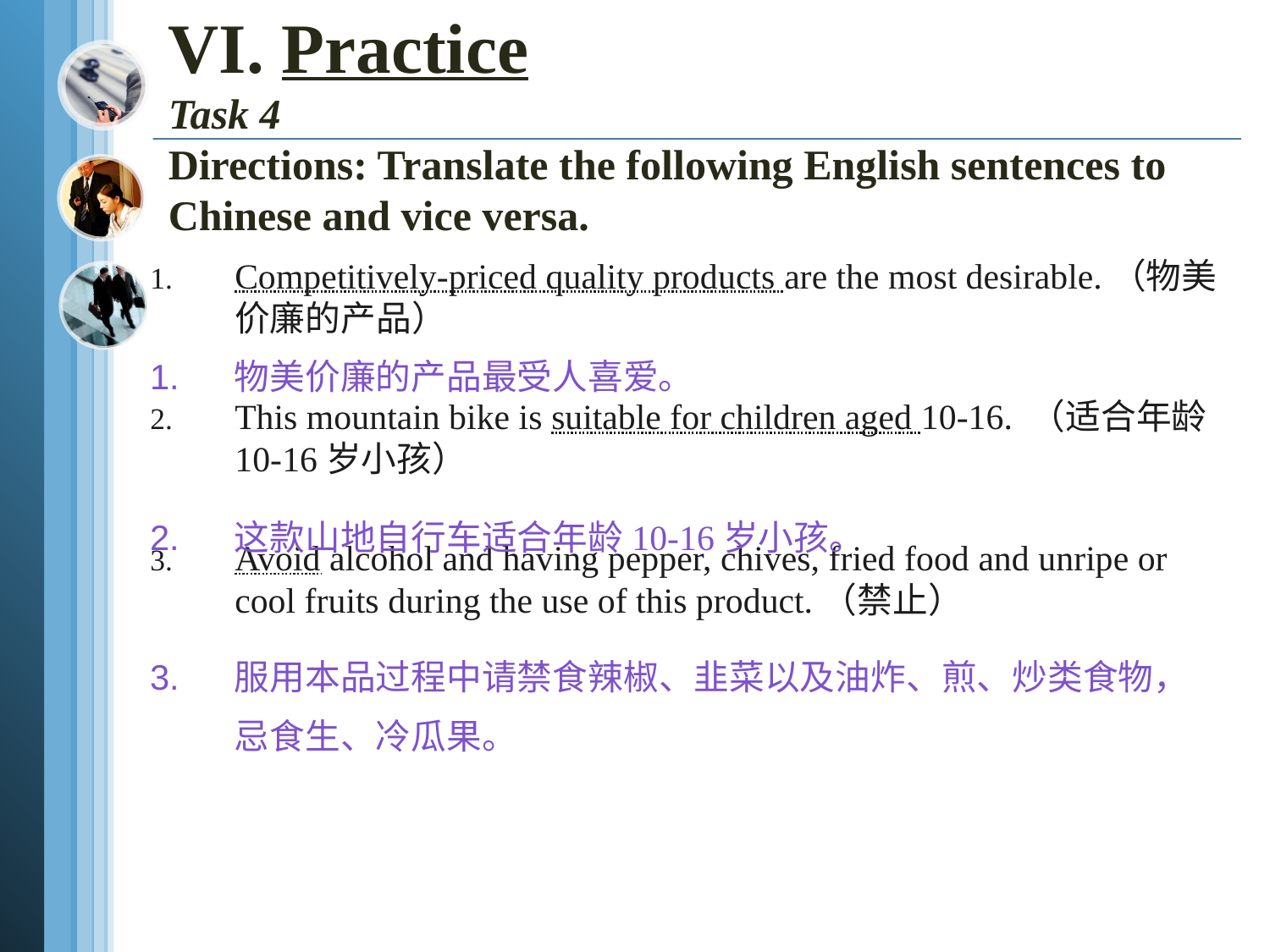

# VI. Practice Task 4 Directions: Translate the following English sentences to Chinese and vice versa.
Competitively-priced quality products are the most desirable.（物美价廉的产品）

This mountain bike is suitable for children aged 10-16. （适合年龄10-16岁小孩）

Avoid alcohol and having pepper, chives, fried food and unripe or cool fruits during the use of this product.（禁止）
物美价廉的产品最受人喜爱。

这款山地自行车适合年龄10-16岁小孩。

服用本品过程中请禁食辣椒、韭菜以及油炸、煎、炒类食物，忌食生、冷瓜果。